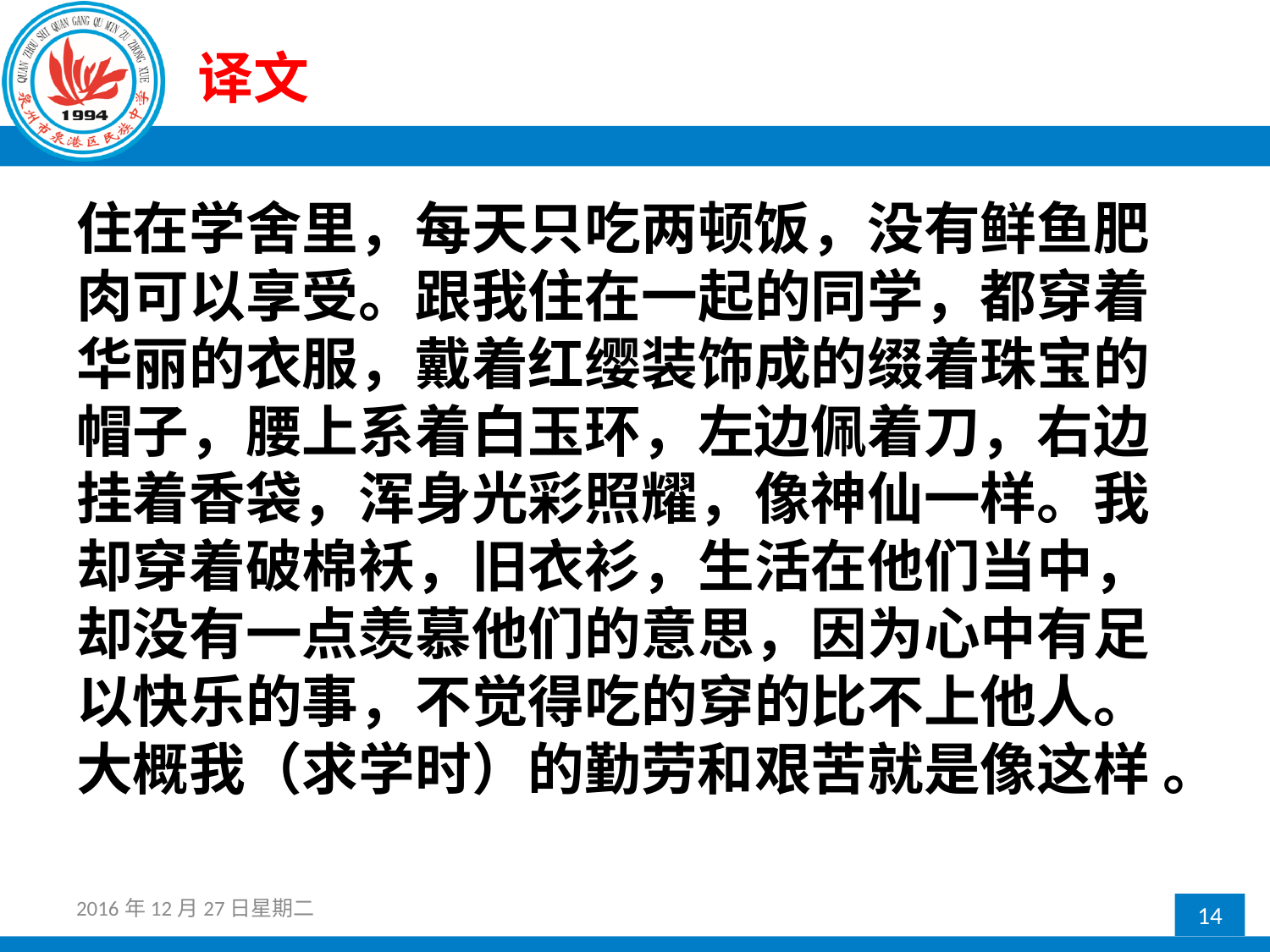

# 译文
住在学舍里，每天只吃两顿饭，没有鲜鱼肥肉可以享受。跟我住在一起的同学，都穿着华丽的衣服，戴着红缨装饰成的缀着珠宝的帽子，腰上系着白玉环，左边佩着刀，右边挂着香袋，浑身光彩照耀，像神仙一样。我却穿着破棉袄，旧衣衫，生活在他们当中，却没有一点羡慕他们的意思，因为心中有足以快乐的事，不觉得吃的穿的比不上他人。大概我（求学时）的勤劳和艰苦就是像这样 。
2016年12月27日星期二